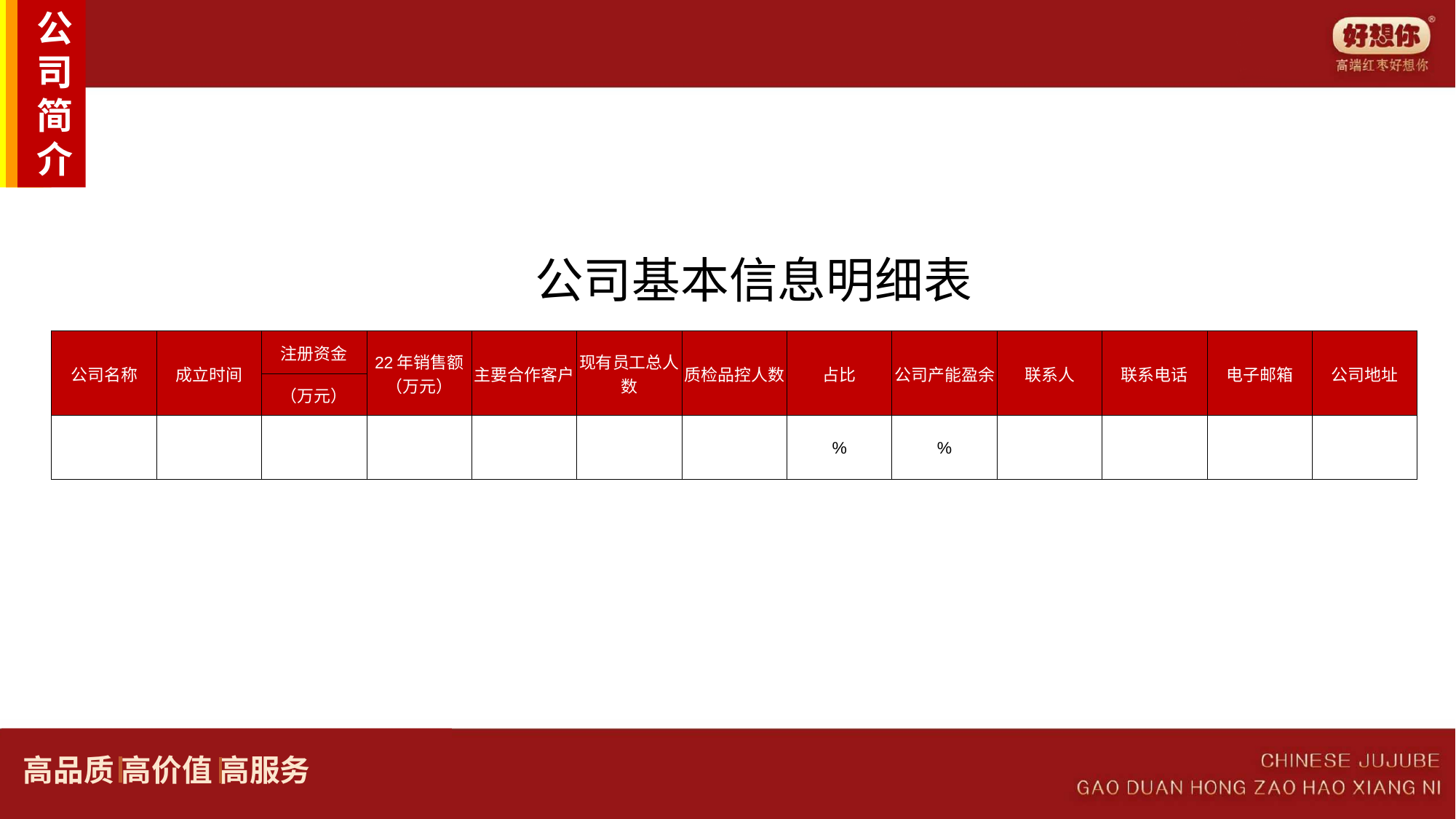

公司简介

公司基本信息明细表
| 公司名称 | 成立时间 | 注册资金 | 22年销售额（万元） | 主要合作客户 | 现有员工总人数 | 质检品控人数 | 占比 | 公司产能盈余 | 联系人 | 联系电话 | 电子邮箱 | 公司地址 |
| --- | --- | --- | --- | --- | --- | --- | --- | --- | --- | --- | --- | --- |
|  |  | （万元） |  |  |  |  |  |  |  |  |  |  |
|  |  |  |  |  |  |  | % | % |  |  |  |  |